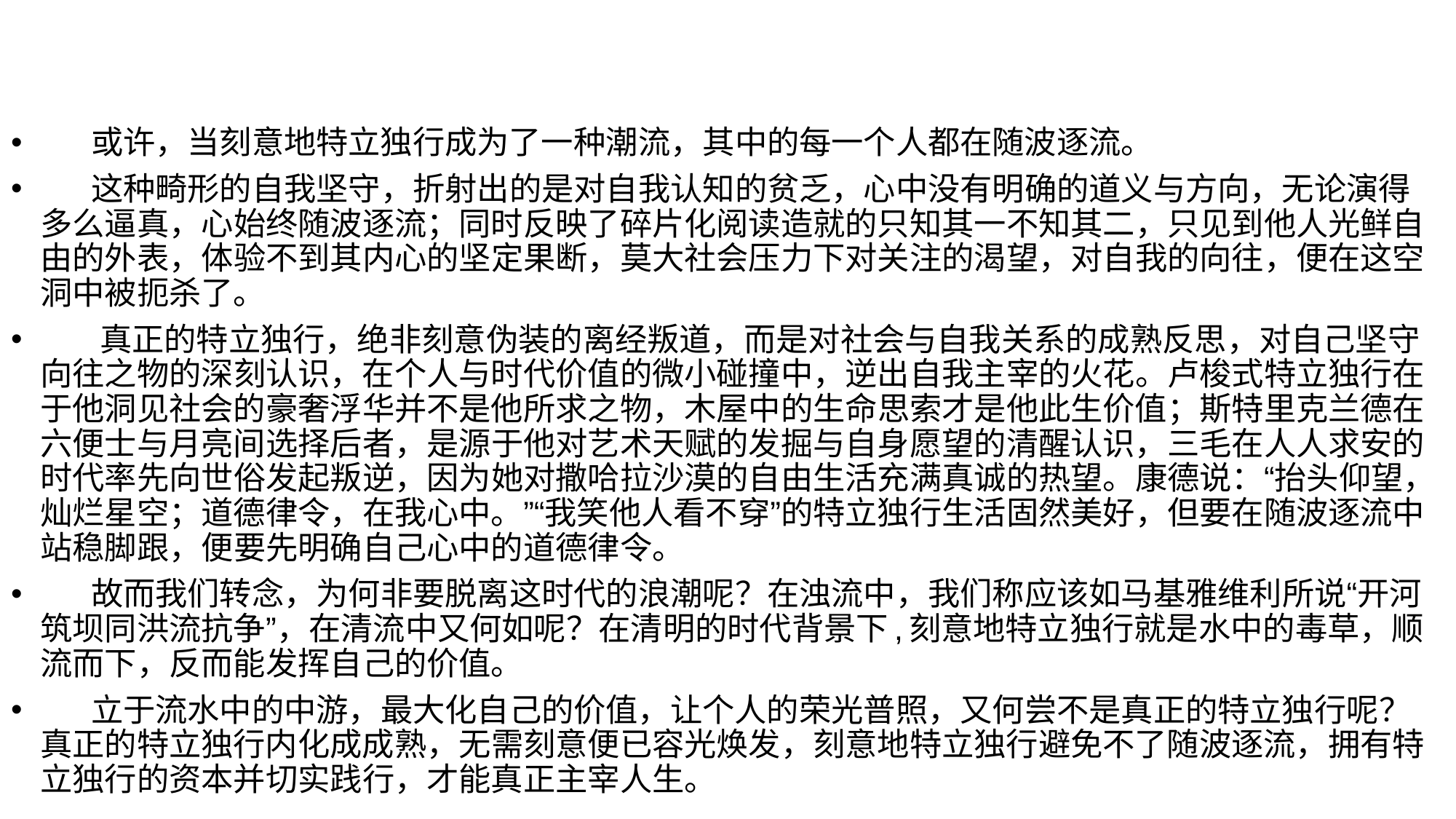

或许，当刻意地特立独行成为了一种潮流，其中的每一个人都在随波逐流。
     这种畸形的自我坚守，折射出的是对自我认知的贫乏，心中没有明确的道义与方向，无论演得多么逼真，心始终随波逐流；同时反映了碎片化阅读造就的只知其一不知其二，只见到他人光鲜自由的外表，体验不到其内心的坚定果断，莫大社会压力下对关注的渴望，对自我的向往，便在这空洞中被扼杀了。
      真正的特立独行，绝非刻意伪装的离经叛道，而是对社会与自我关系的成熟反思，对自己坚守向往之物的深刻认识，在个人与时代价值的微小碰撞中，逆出自我主宰的火花。卢梭式特立独行在于他洞见社会的豪奢浮华并不是他所求之物，木屋中的生命思索才是他此生价值；斯特里克兰德在六便士与月亮间选择后者，是源于他对艺术天赋的发掘与自身愿望的清醒认识，三毛在人人求安的时代率先向世俗发起叛逆，因为她对撒哈拉沙漠的自由生活充满真诚的热望。康德说：“抬头仰望，灿烂星空；道德律令，在我心中。”“我笑他人看不穿”的特立独行生活固然美好，但要在随波逐流中站稳脚跟，便要先明确自己心中的道德律令。
     故而我们转念，为何非要脱离这时代的浪潮呢？在浊流中，我们称应该如马基雅维利所说“开河筑坝同洪流抗争”，在清流中又何如呢？在清明的时代背景下,刻意地特立独行就是水中的毒草，顺流而下，反而能发挥自己的价值。
     立于流水中的中游，最大化自己的价值，让个人的荣光普照，又何尝不是真正的特立独行呢？ 真正的特立独行内化成成熟，无需刻意便已容光焕发，刻意地特立独行避免不了随波逐流，拥有特立独行的资本并切实践行，才能真正主宰人生。